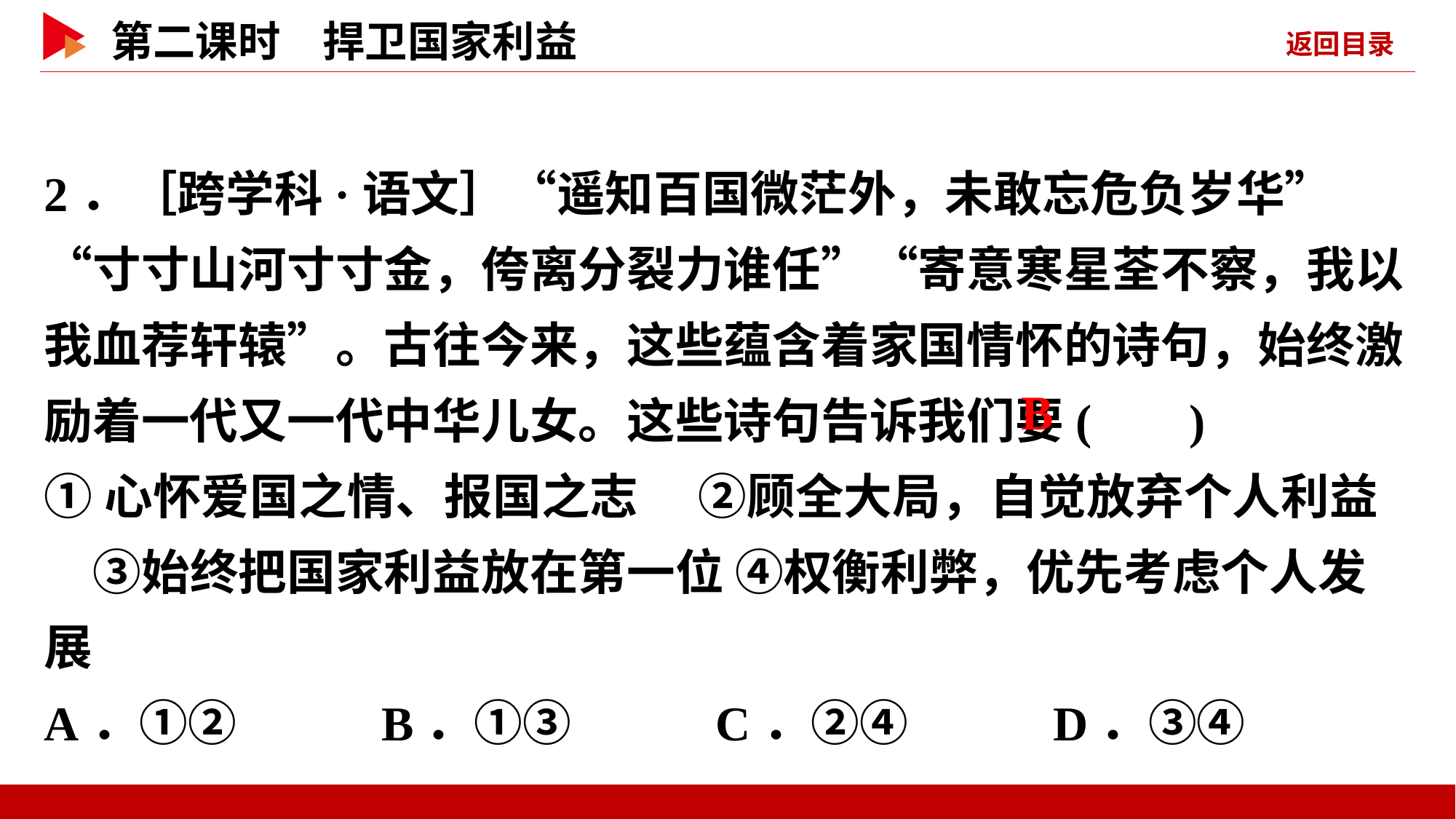

2．［跨学科·语文］“遥知百国微茫外，未敢忘危负岁华”“寸寸山河寸寸金，侉离分裂力谁任”“寄意寒星荃不察，我以我血荐轩辕”。古往今来，这些蕴含着家国情怀的诗句，始终激励着一代又一代中华儿女。这些诗句告诉我们要(        )
①心怀爱国之情、报国之志　 ②顾全大局，自觉放弃个人利益　③始终把国家利益放在第一位 ④权衡利弊，优先考虑个人发展
A．①②            B．①③            C．②④            D．③④
   B